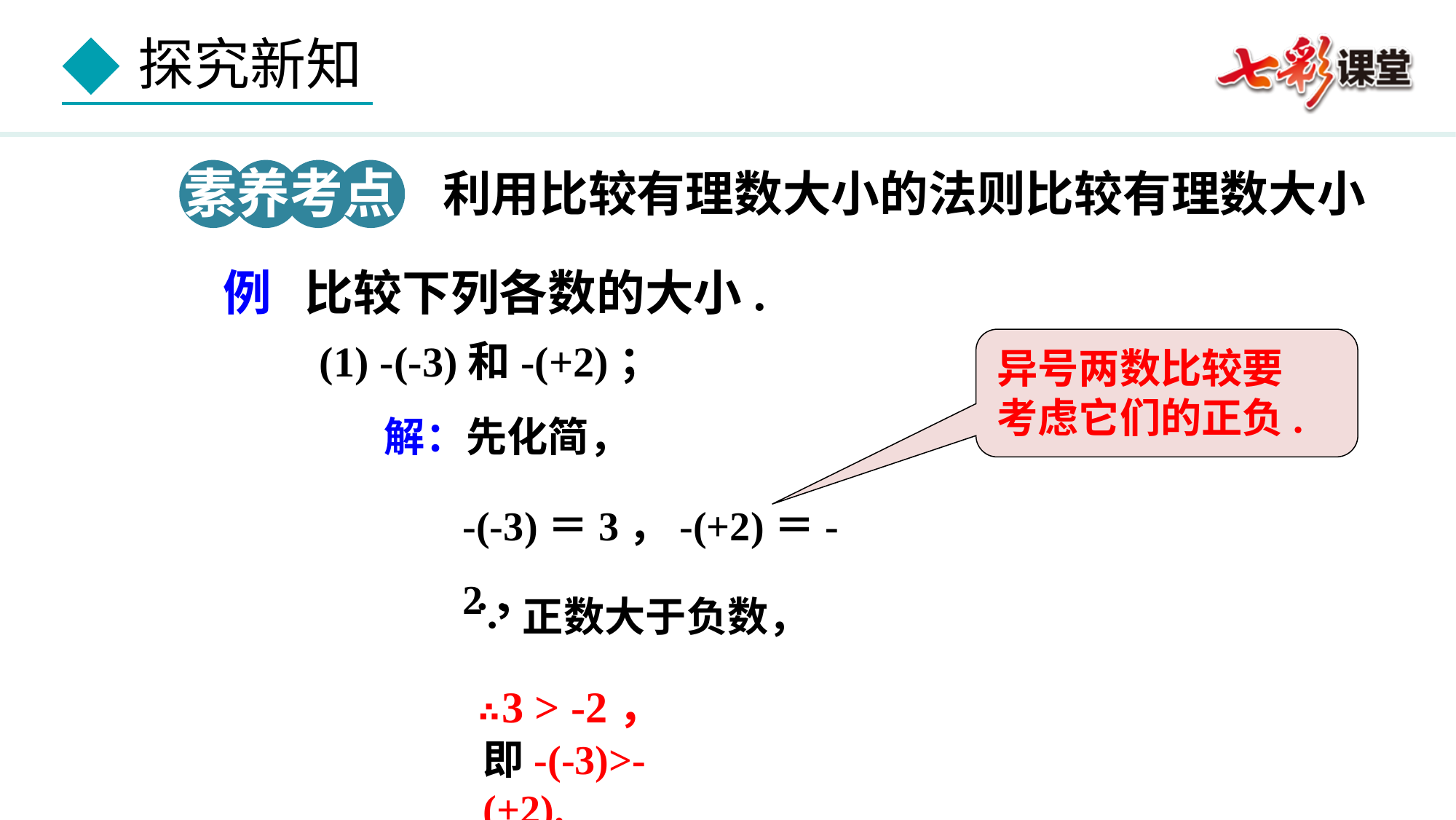

素养考点 2

利用比较有理数大小的法则比较有理数大小
例   比较下列各数的大小.
(1) -(-3)和-(+2)；
异号两数比较要
考虑它们的正负.
解：先化简，
-(-3)＝3，-(+2)＝-2，
 ∵正数大于负数，
∴3 > -2，
即-(-3)>-(+2).